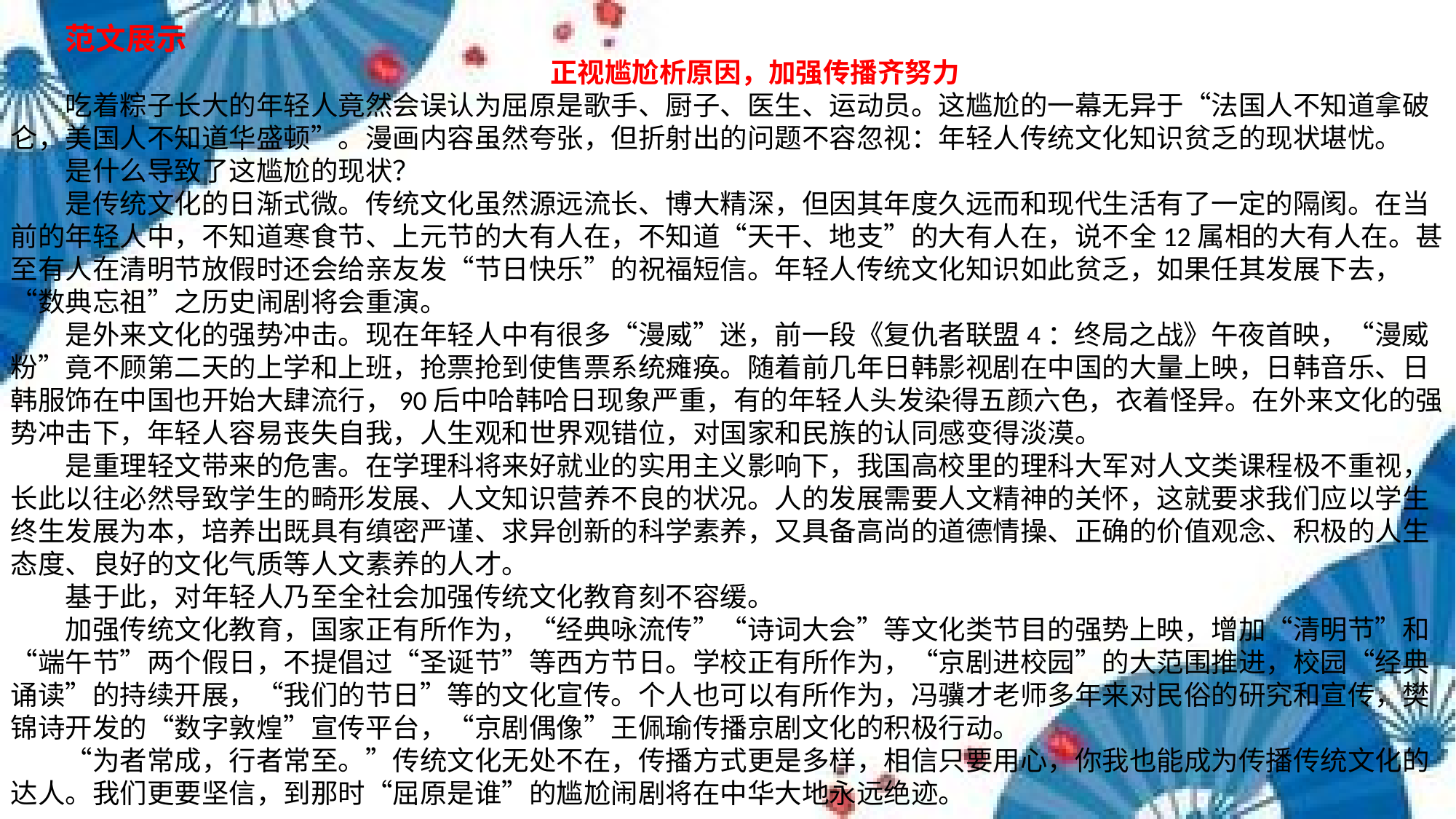

范文展示
　　正视尴尬析原因，加强传播齐努力
　　吃着粽子长大的年轻人竟然会误认为屈原是歌手、厨子、医生、运动员。这尴尬的一幕无异于“法国人不知道拿破仑，美国人不知道华盛顿”。漫画内容虽然夸张，但折射出的问题不容忽视：年轻人传统文化知识贫乏的现状堪忧。
　　是什么导致了这尴尬的现状？
　　是传统文化的日渐式微。传统文化虽然源远流长、博大精深，但因其年度久远而和现代生活有了一定的隔阂。在当前的年轻人中，不知道寒食节、上元节的大有人在，不知道“天干、地支”的大有人在，说不全12属相的大有人在。甚至有人在清明节放假时还会给亲友发“节日快乐”的祝福短信。年轻人传统文化知识如此贫乏，如果任其发展下去，“数典忘祖”之历史闹剧将会重演。
　　是外来文化的强势冲击。现在年轻人中有很多“漫威”迷，前一段《复仇者联盟4：终局之战》午夜首映，“漫威粉”竟不顾第二天的上学和上班，抢票抢到使售票系统瘫痪。随着前几年日韩影视剧在中国的大量上映，日韩音乐、日韩服饰在中国也开始大肆流行，90后中哈韩哈日现象严重，有的年轻人头发染得五颜六色，衣着怪异。在外来文化的强势冲击下，年轻人容易丧失自我，人生观和世界观错位，对国家和民族的认同感变得淡漠。
　　是重理轻文带来的危害。在学理科将来好就业的实用主义影响下，我国高校里的理科大军对人文类课程极不重视，长此以往必然导致学生的畸形发展、人文知识营养不良的状况。人的发展需要人文精神的关怀，这就要求我们应以学生终生发展为本，培养出既具有缜密严谨、求异创新的科学素养，又具备高尚的道德情操、正确的价值观念、积极的人生态度、良好的文化气质等人文素养的人才。
　　基于此，对年轻人乃至全社会加强传统文化教育刻不容缓。
　　加强传统文化教育，国家正有所作为，“经典咏流传”“诗词大会”等文化类节目的强势上映，增加“清明节”和“端午节”两个假日，不提倡过“圣诞节”等西方节日。学校正有所作为，“京剧进校园”的大范围推进，校园“经典诵读”的持续开展，“我们的节日”等的文化宣传。个人也可以有所作为，冯骥才老师多年来对民俗的研究和宣传，樊锦诗开发的“数字敦煌”宣传平台，“京剧偶像”王佩瑜传播京剧文化的积极行动。
　　“为者常成，行者常至。”传统文化无处不在，传播方式更是多样，相信只要用心，你我也能成为传播传统文化的达人。我们更要坚信，到那时“屈原是谁”的尴尬闹剧将在中华大地永远绝迹。